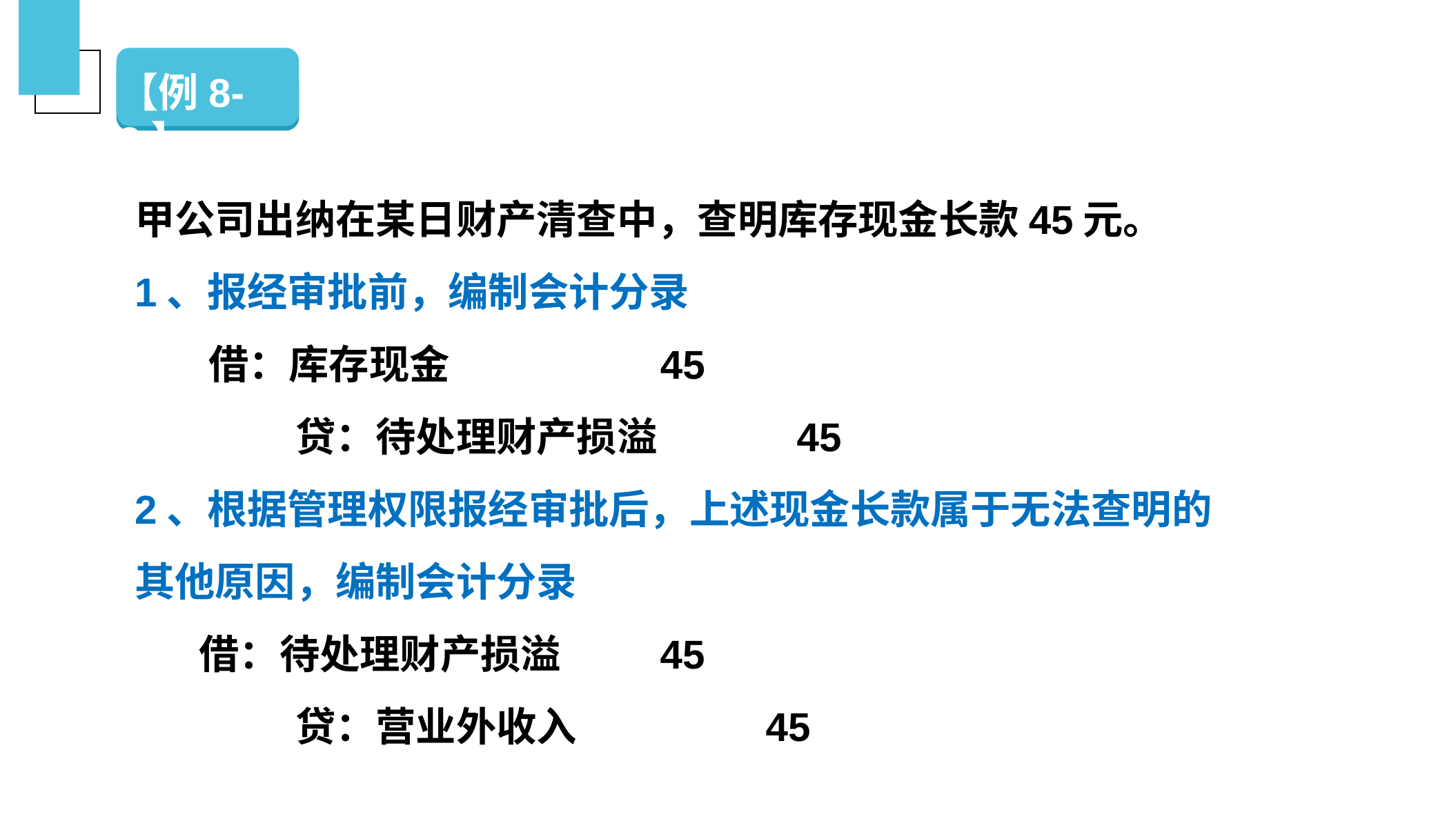

【例8-3】
（二）银行存款的清查
甲公司出纳在某日财产清查中，查明库存现金长款45元。
1、报经审批前，编制会计分录
       借：库存现金　　　　　45
　　　　贷：待处理财产损溢　　　 45
2、根据管理权限报经审批后，上述现金长款属于无法查明的其他原因，编制会计分录
      借：待处理财产损溢　 　45
　　　　贷：营业外收入　　　  　45